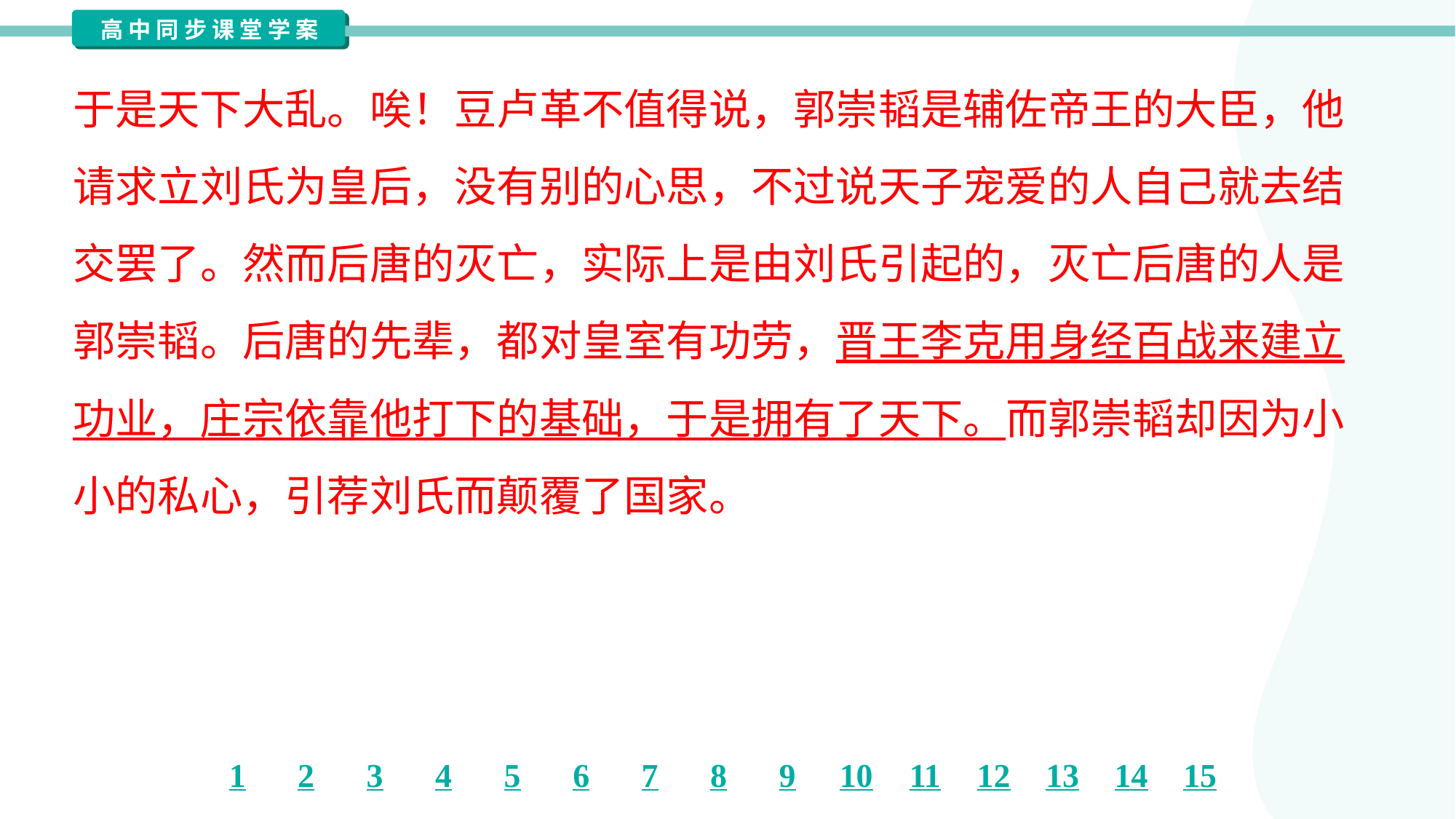

于是天下大乱。唉！豆卢革不值得说，郭崇韬是辅佐帝王的大臣，他
请求立刘氏为皇后，没有别的心思，不过说天子宠爱的人自己就去结
交罢了。然而后唐的灭亡，实际上是由刘氏引起的，灭亡后唐的人是
郭崇韬。后唐的先辈，都对皇室有功劳，晋王李克用身经百战来建立
功业，庄宗依靠他打下的基础，于是拥有了天下。而郭崇韬却因为小
小的私心，引荐刘氏而颠覆了国家。